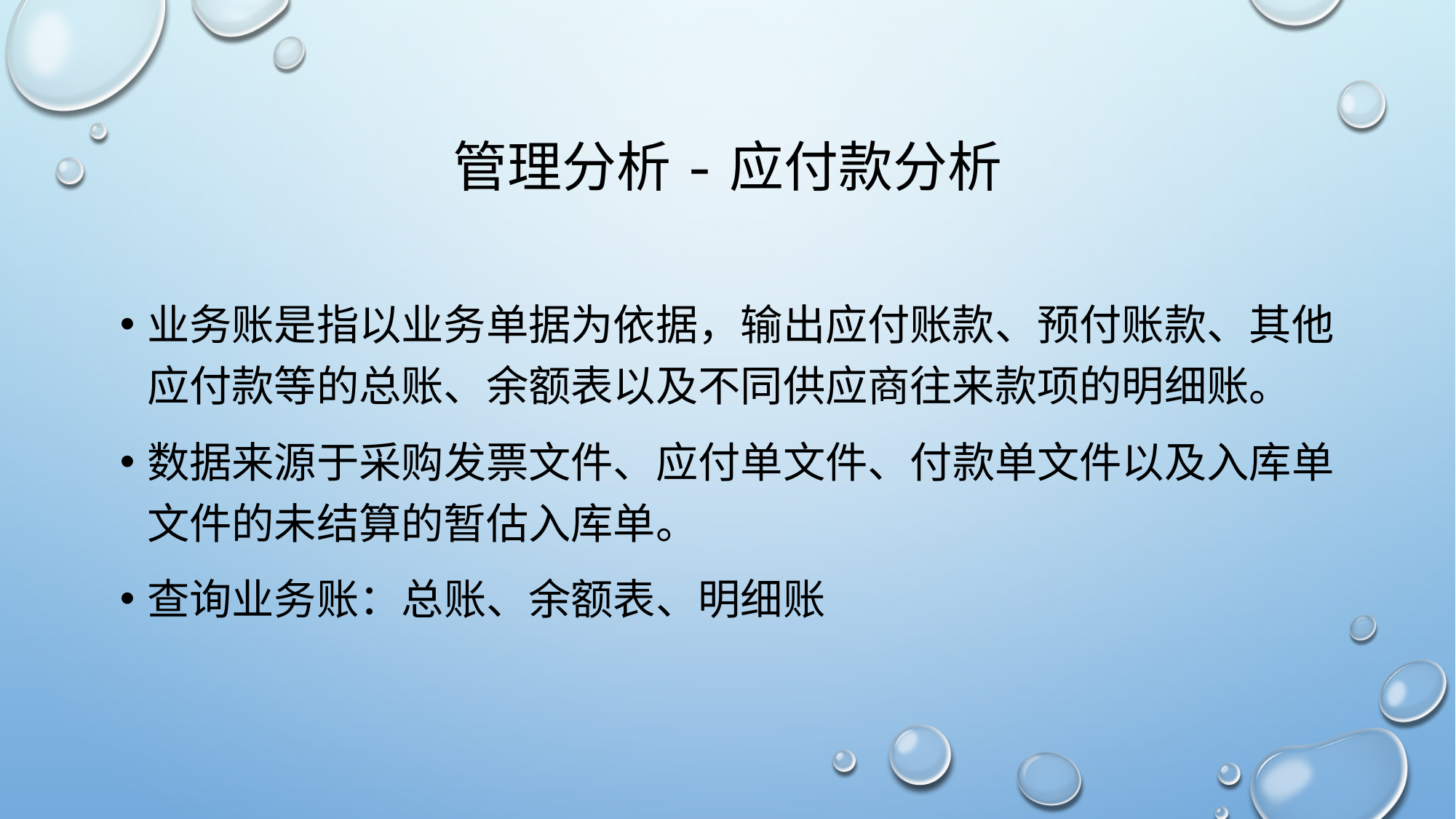

# 管理分析-应付款分析
业务账是指以业务单据为依据，输出应付账款、预付账款、其他应付款等的总账、余额表以及不同供应商往来款项的明细账。
数据来源于采购发票文件、应付单文件、付款单文件以及入库单文件的未结算的暂估入库单。
查询业务账：总账、余额表、明细账